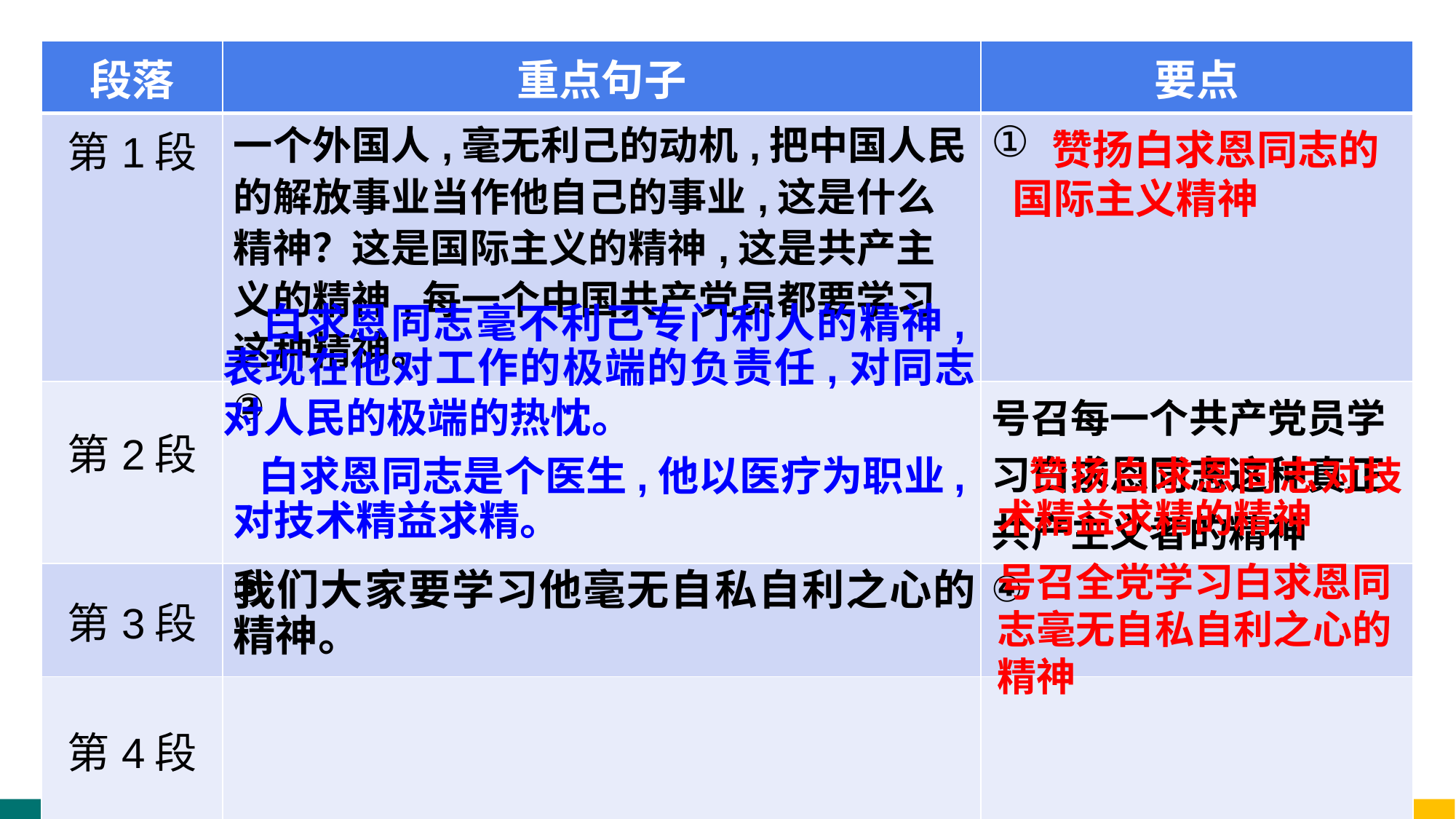

| 段落 | 重点句子 | 要点 |
| --- | --- | --- |
| 第1段 | 一个外国人,毫无利己的动机,把中国人民的解放事业当作他自己的事业,这是什么精神？这是国际主义的精神,这是共产主义的精神,每一个中国共产党员都要学习这种精神。 | ① |
| 第2段 | ② | 号召每一个共产党员学习白求恩同志这种真正共产主义者的精神 |
| 第3段 | ③ | ④ |
| 第4段 |  |  |
   赞扬白求恩同志的国际主义精神
   白求恩同志毫不利己专门利人的精神,表现在他对工作的极端的负责任,对同志对人民的极端的热忱。
  白求恩同志是个医生,他以医疗为职业,对技术精益求精。
  赞扬白求恩同志对技术精益求精的精神
号召全党学习白求恩同志毫无自私自利之心的精神
我们大家要学习他毫无自私自利之心的精神。